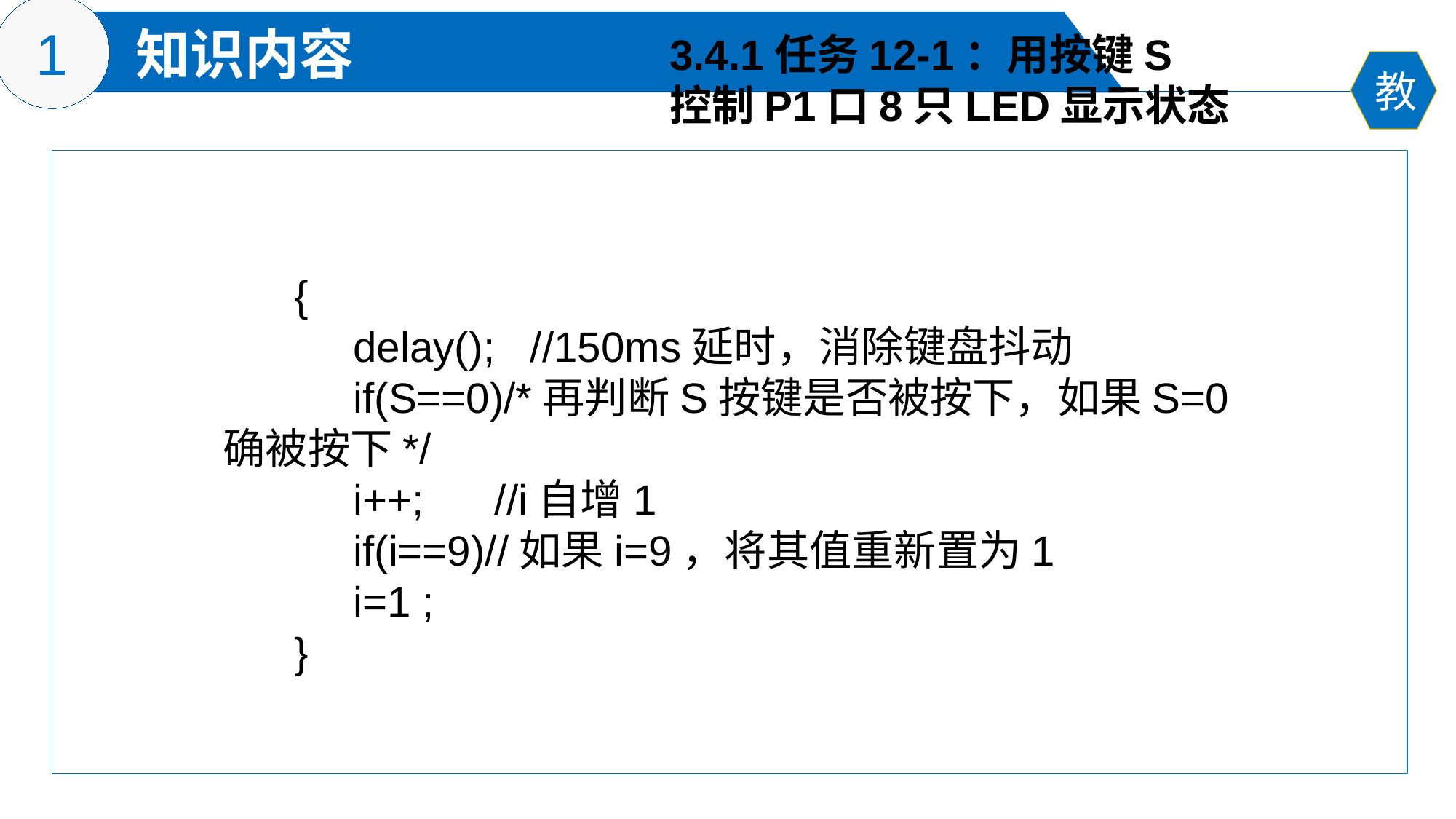

3.4.1任务12-1：用按键S
控制P1口8只LED显示状态
       {
           delay();   //150ms延时，消除键盘抖动
           if(S==0)/*再判断S按键是否被按下，如果S=0确被按下*/
           i++;      //i自增1
           if(i==9)//如果i=9，将其值重新置为1
           i=1 ;
      }